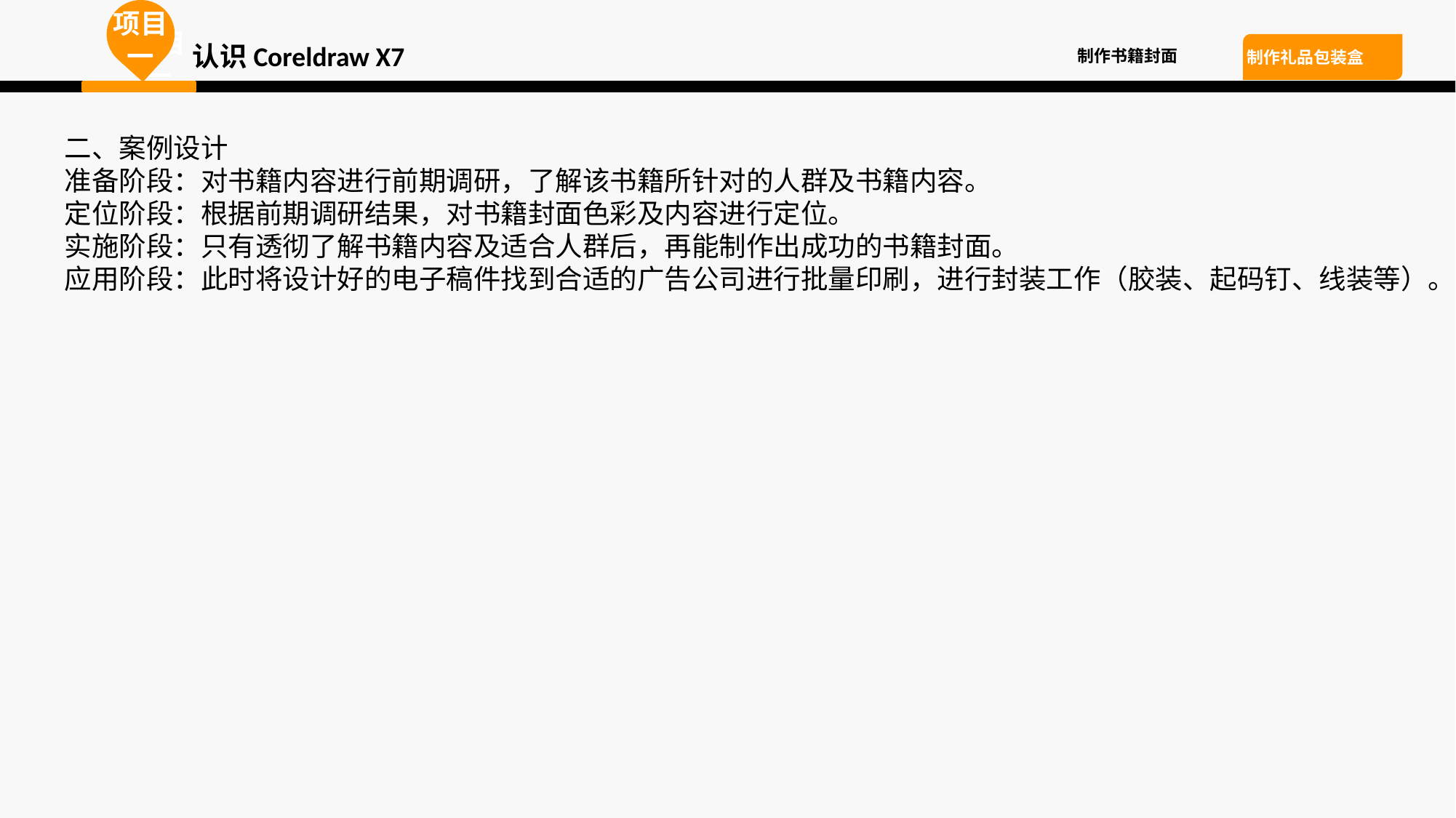

项目一

项目一

项目一
认识Coreldraw X7

制作书籍封面
制作礼品包装盒
二、案例设计
准备阶段：对书籍内容进行前期调研，了解该书籍所针对的人群及书籍内容。
定位阶段：根据前期调研结果，对书籍封面色彩及内容进行定位。
实施阶段：只有透彻了解书籍内容及适合人群后，再能制作出成功的书籍封面。
应用阶段：此时将设计好的电子稿件找到合适的广告公司进行批量印刷，进行封装工作（胶装、起码钉、线装等）。